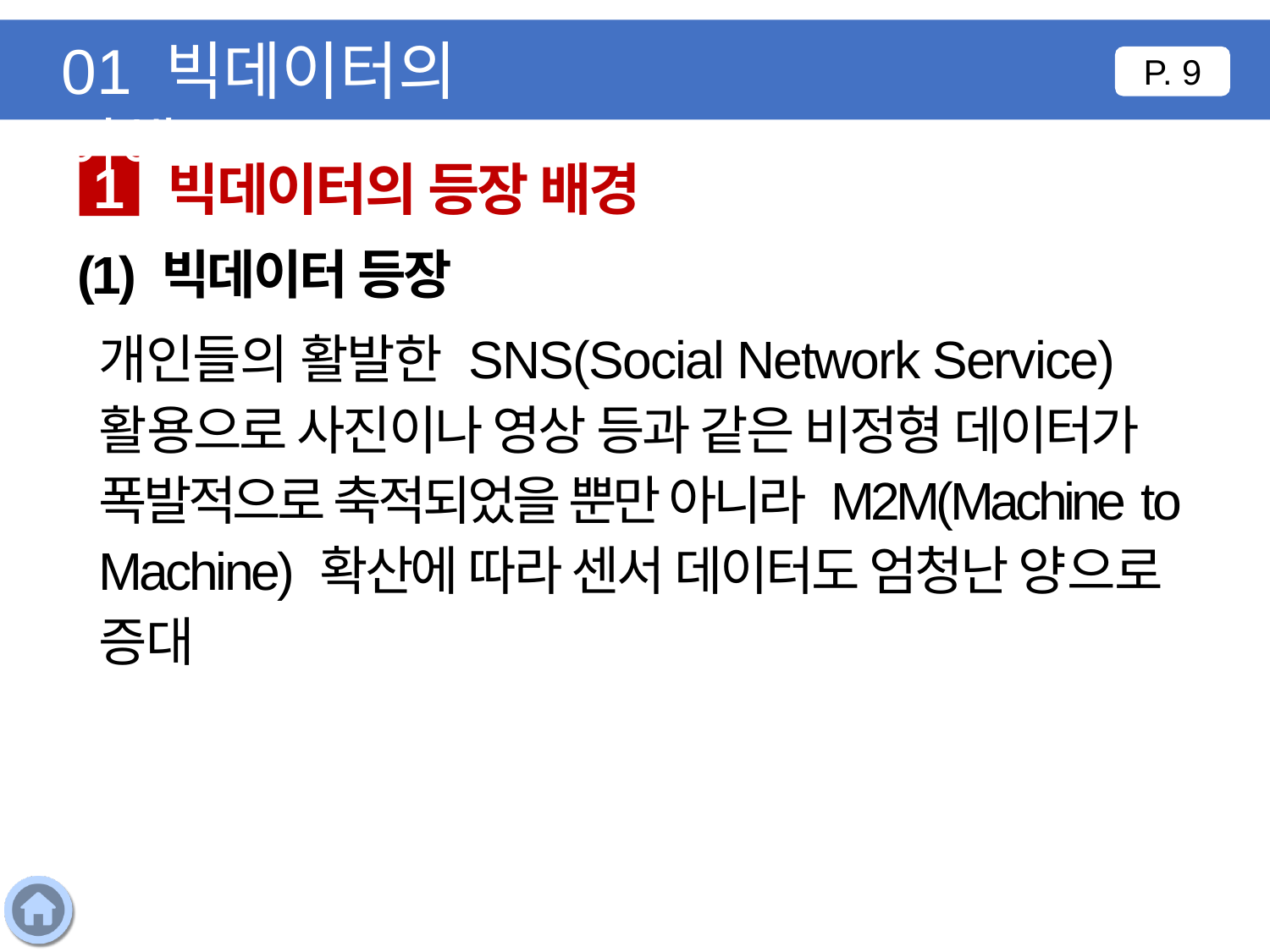

01 빅데이터의 이해
P. 9
빅데이터의 등장 배경
1
(1) 빅데이터 등장
개인들의 활발한 SNS(Social Network Service) 활용으로 사진이나 영상 등과 같은 비정형 데이터가 폭발적으로 축적되었을 뿐만 아니라 M2M(Machine to Machine) 확산에 따라 센서 데이터도 엄청난 양으로 증대